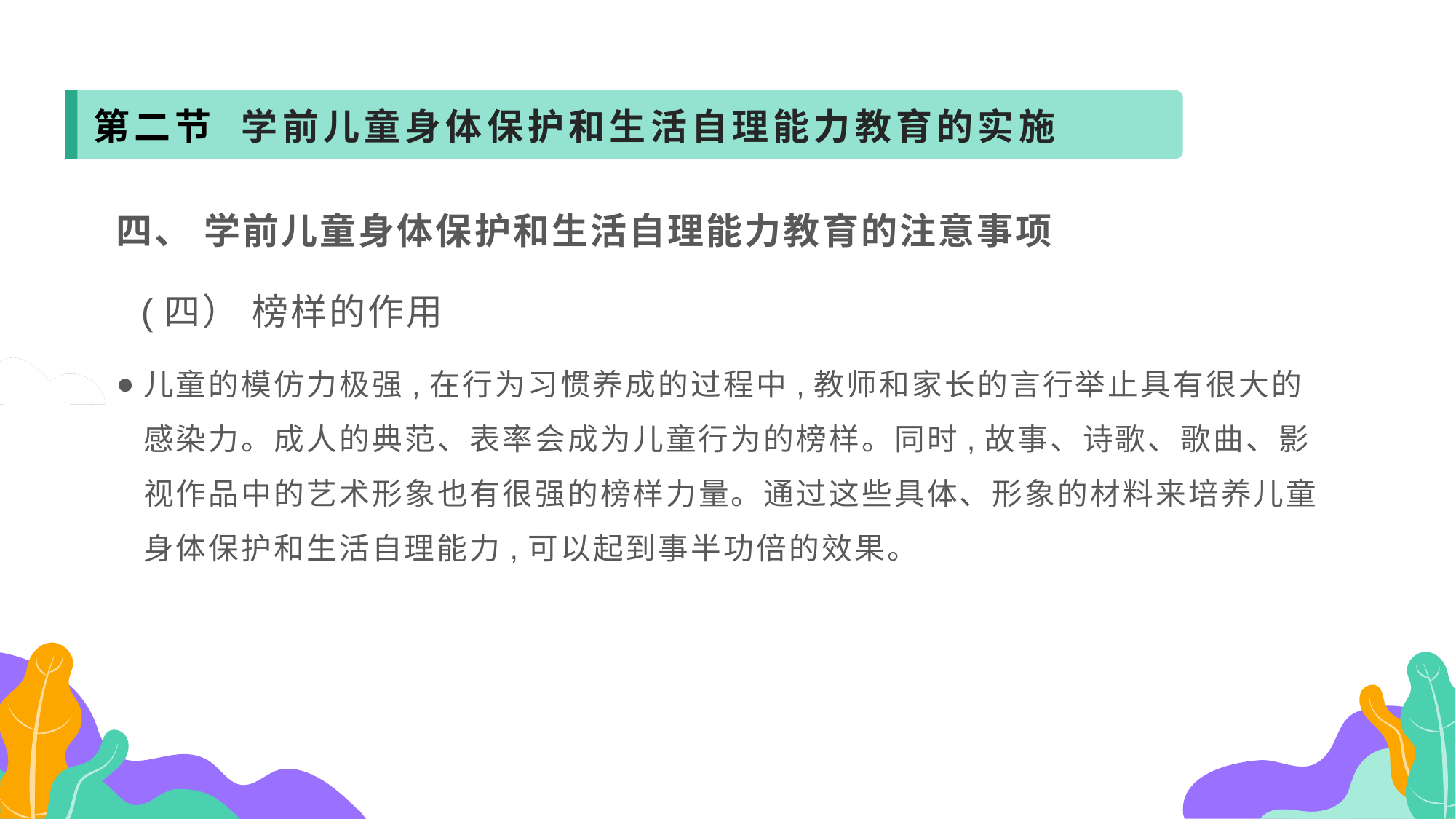

第二节  学前儿童身体保护和生活自理能力教育的实施
四、 学前儿童身体保护和生活自理能力教育的注意事项
  (四） 榜样的作用
儿童的模仿力极强,在行为习惯养成的过程中,教师和家长的言行举止具有很大的感染力。成人的典范、表率会成为儿童行为的榜样。同时,故事、诗歌、歌曲、影视作品中的艺术形象也有很强的榜样力量。通过这些具体、形象的材料来培养儿童身体保护和生活自理能力,可以起到事半功倍的效果。